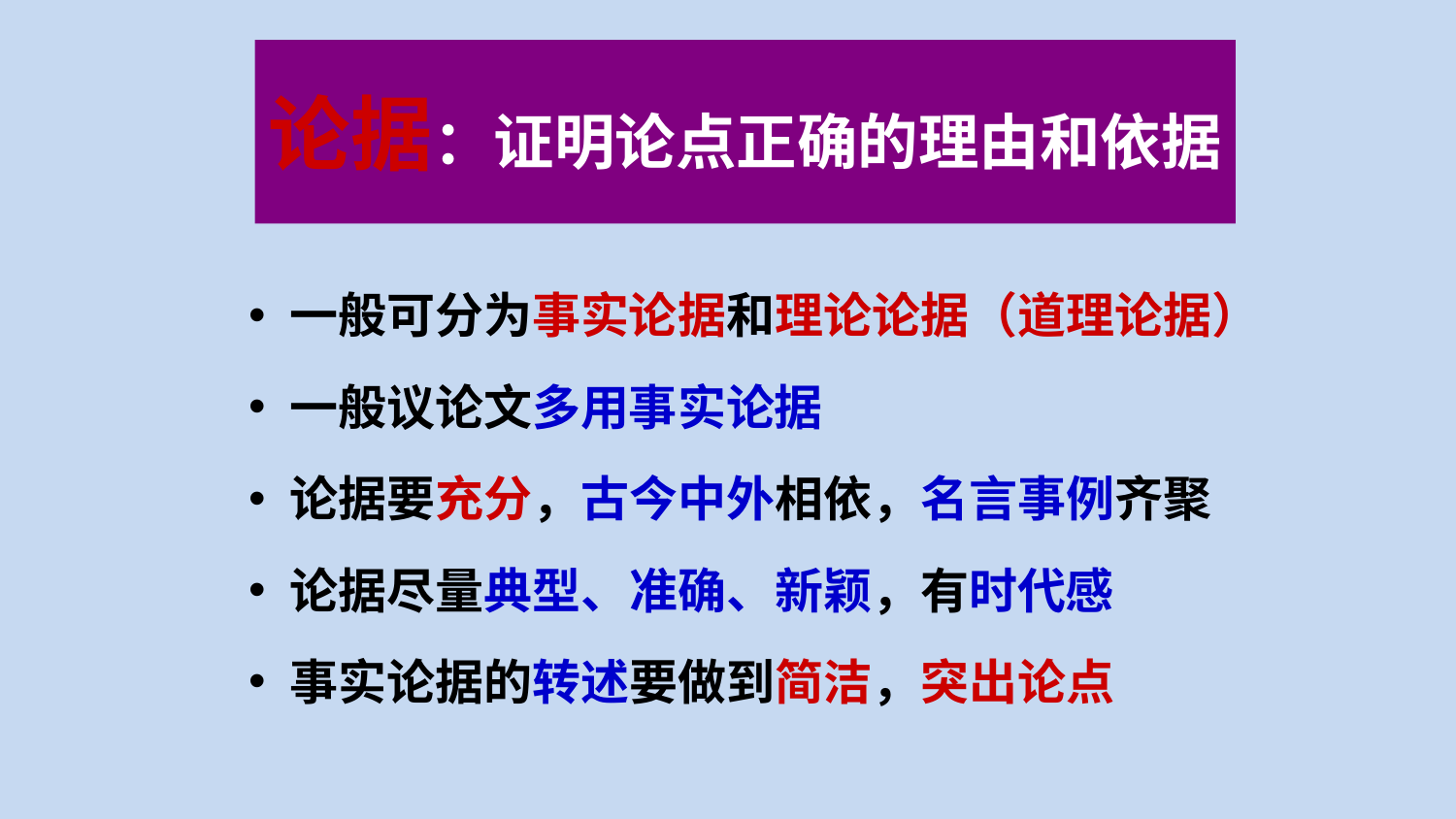

# 论据：证明论点正确的理由和依据
一般可分为事实论据和理论论据（道理论据）
一般议论文多用事实论据
论据要充分，古今中外相依，名言事例齐聚
论据尽量典型、准确、新颖，有时代感
事实论据的转述要做到简洁，突出论点